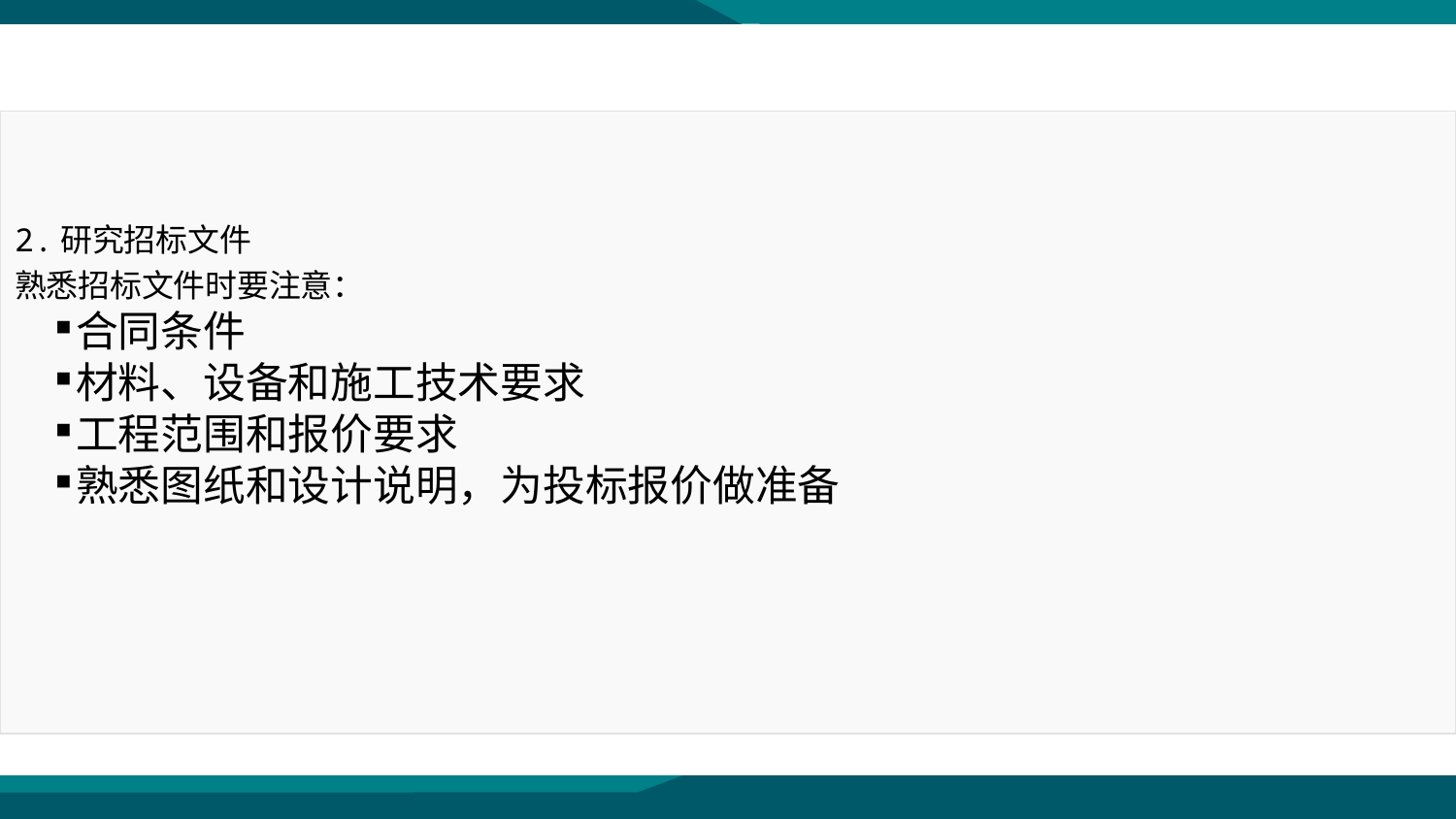

第三节 国内工程施工投标
2.研究招标文件
熟悉招标文件时要注意：
合同条件
材料、设备和施工技术要求
工程范围和报价要求
熟悉图纸和设计说明，为投标报价做准备